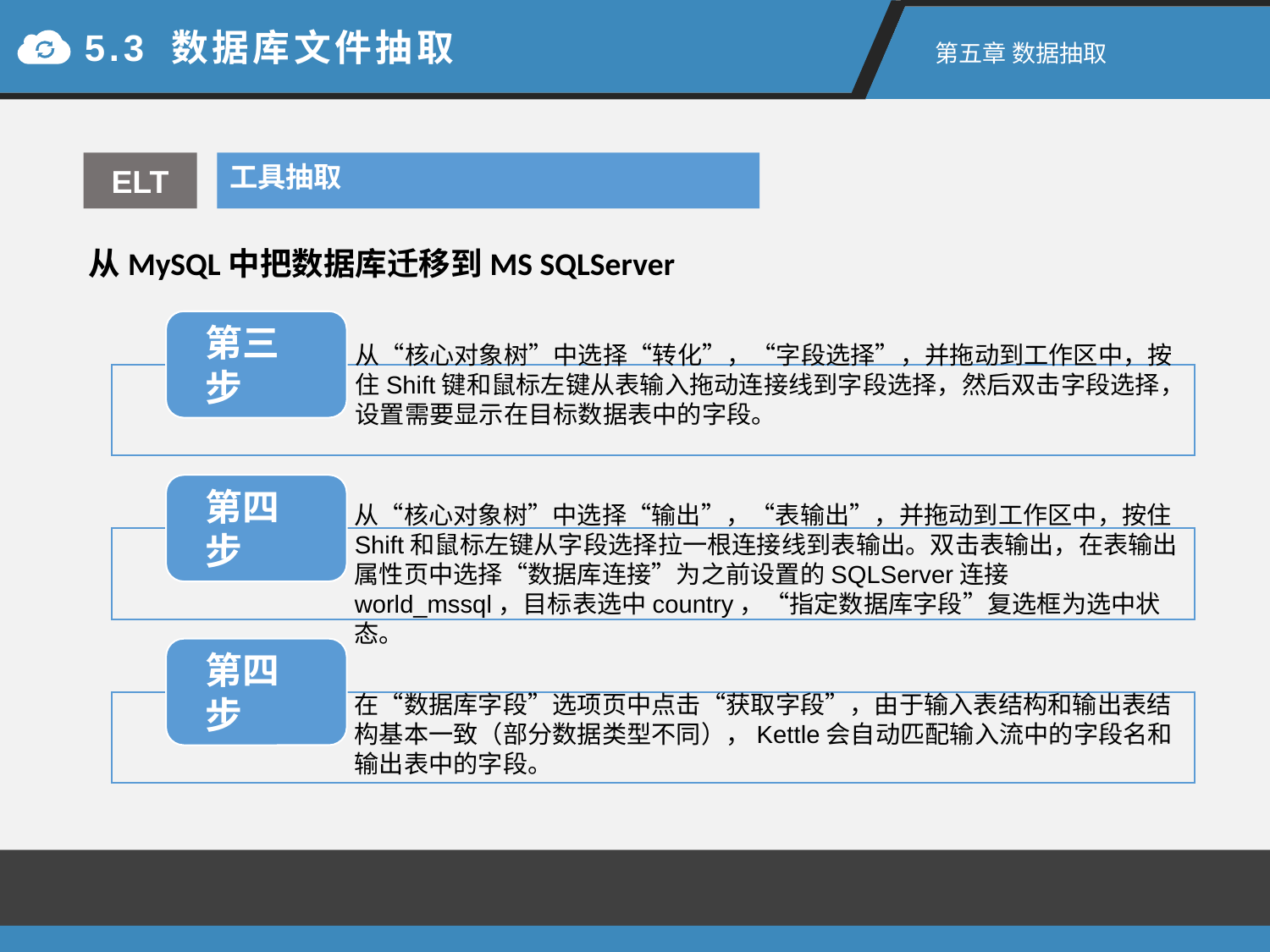

5.3 数据库文件抽取

第五章 数据抽取

ELT

工具抽取
从MySQL中把数据库迁移到MS SQLServer

第三步
第四步
第四步
从“核心对象树”中选择“转化”，“字段选择”，并拖动到工作区中，按住Shift键和鼠标左键从表输入拖动连接线到字段选择，然后双击字段选择，设置需要显示在目标数据表中的字段。
从“核心对象树”中选择“输出”，“表输出”，并拖动到工作区中，按住Shift和鼠标左键从字段选择拉一根连接线到表输出。双击表输出，在表输出属性页中选择“数据库连接”为之前设置的SQLServer连接world_mssql，目标表选中country，“指定数据库字段”复选框为选中状态。
在“数据库字段”选项页中点击“获取字段”，由于输入表结构和输出表结构基本一致（部分数据类型不同），Kettle会自动匹配输入流中的字段名和输出表中的字段。